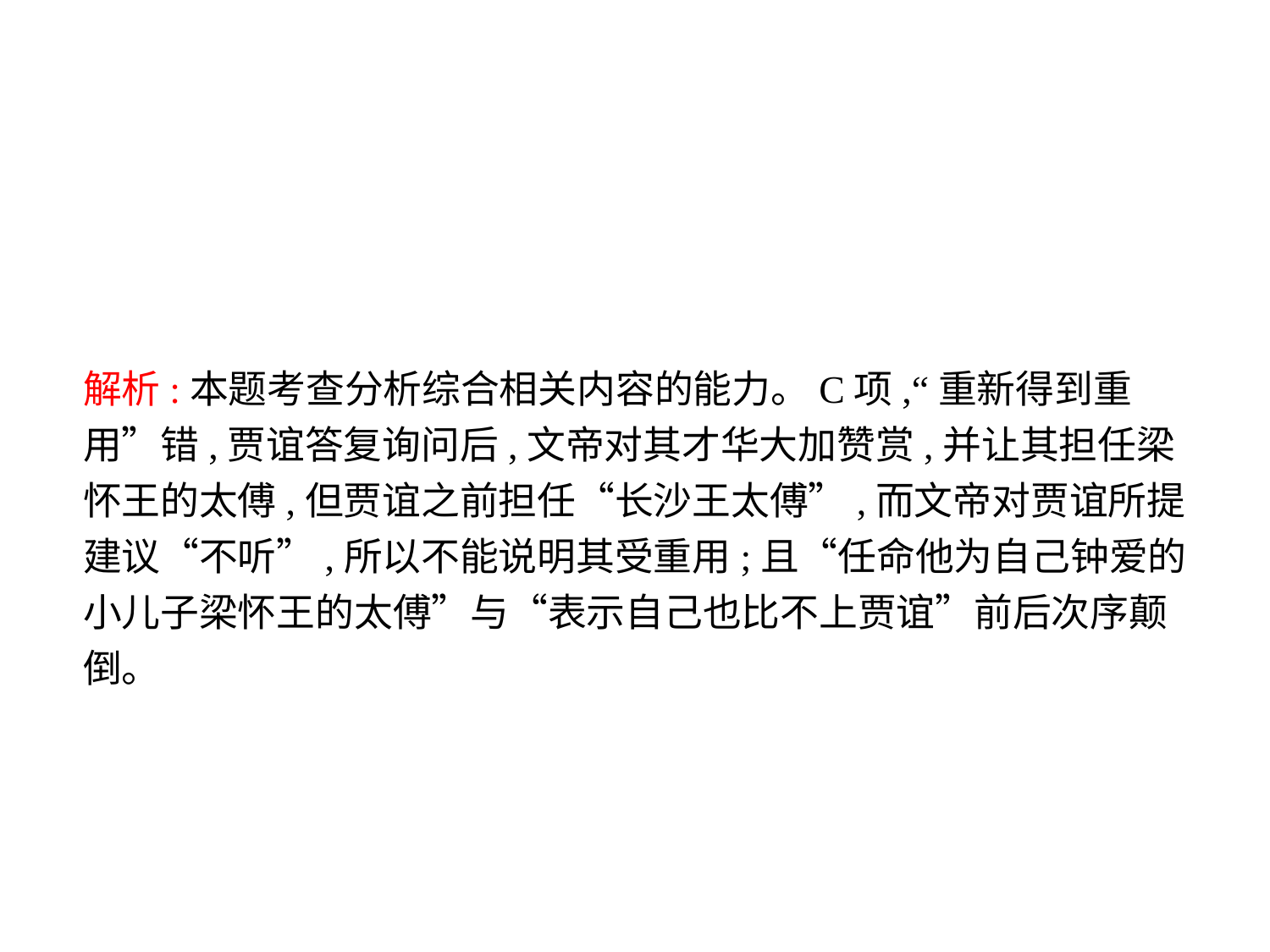

解析:本题考查分析综合相关内容的能力。C项,“重新得到重用”错,贾谊答复询问后,文帝对其才华大加赞赏,并让其担任梁怀王的太傅,但贾谊之前担任“长沙王太傅”,而文帝对贾谊所提建议“不听”,所以不能说明其受重用;且“任命他为自己钟爱的小儿子梁怀王的太傅”与“表示自己也比不上贾谊”前后次序颠倒。
-19-